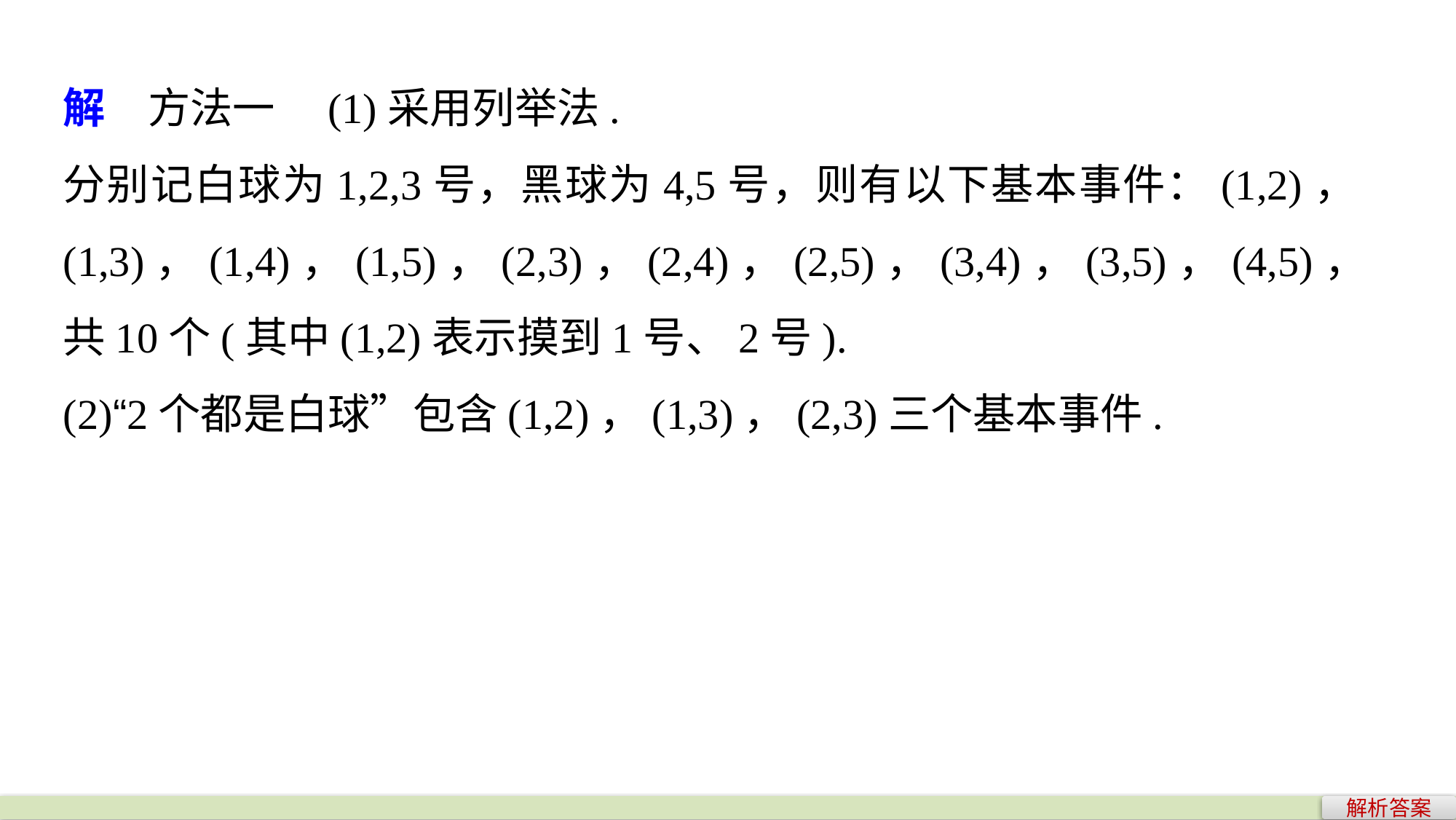

解　方法一　(1)采用列举法.
分别记白球为1,2,3号，黑球为4,5号，则有以下基本事件：(1,2)，(1,3)，(1,4)，(1,5)，(2,3)，(2,4)，(2,5)，(3,4)，(3,5)，(4,5)，共10个(其中(1,2)表示摸到1号、2号).
(2)“2个都是白球”包含(1,2)，(1,3)，(2,3)三个基本事件.
解析答案